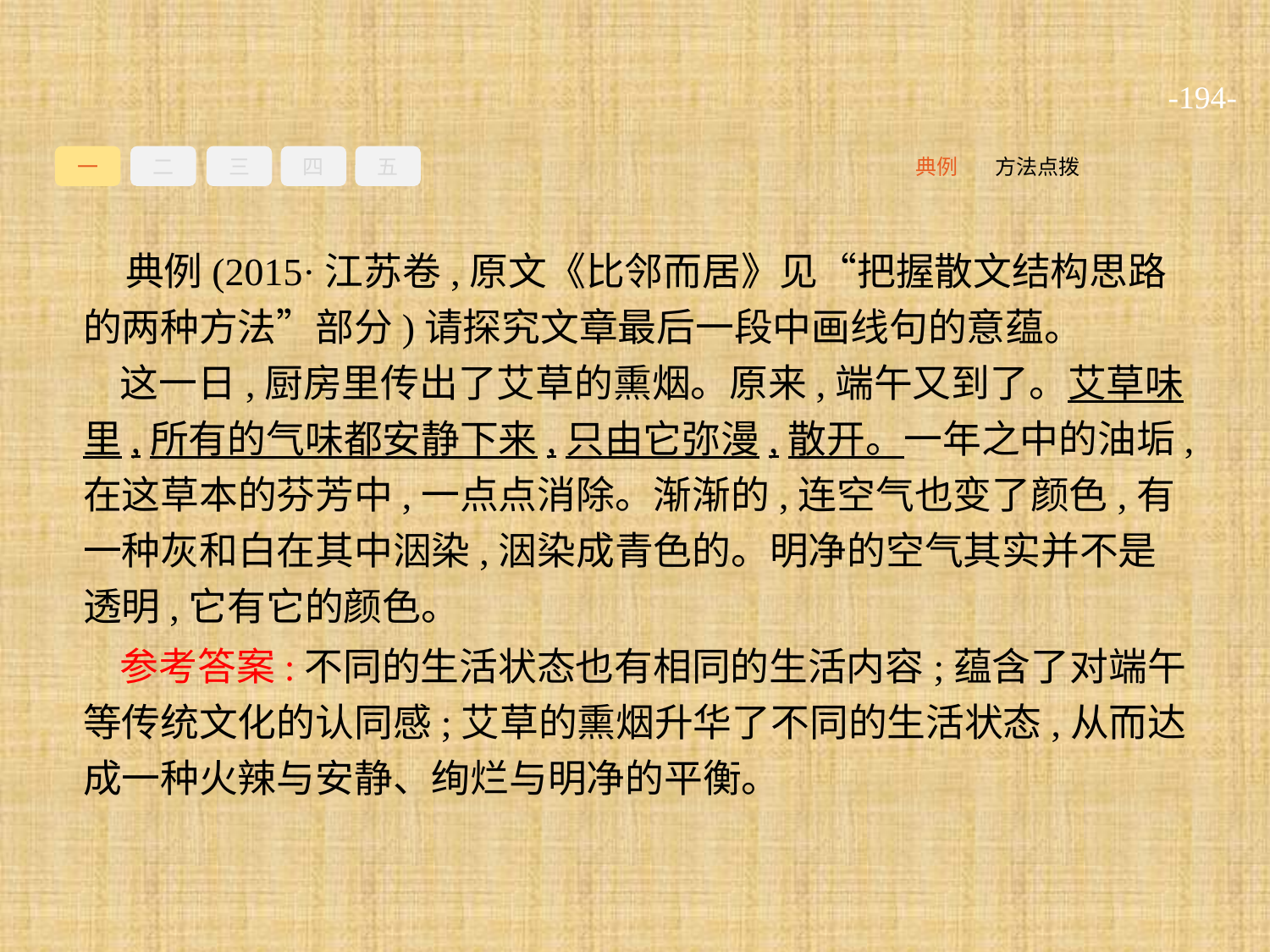

-194-
一
二
三
四
五
方法点拨
典例
典例(2015·江苏卷,原文《比邻而居》见“把握散文结构思路的两种方法”部分)请探究文章最后一段中画线句的意蕴。
这一日,厨房里传出了艾草的熏烟。原来,端午又到了。艾草味里,所有的气味都安静下来,只由它弥漫,散开。一年之中的油垢,在这草本的芬芳中,一点点消除。渐渐的,连空气也变了颜色,有一种灰和白在其中洇染,洇染成青色的。明净的空气其实并不是透明,它有它的颜色。
参考答案:不同的生活状态也有相同的生活内容;蕴含了对端午等传统文化的认同感;艾草的熏烟升华了不同的生活状态,从而达成一种火辣与安静、绚烂与明净的平衡。